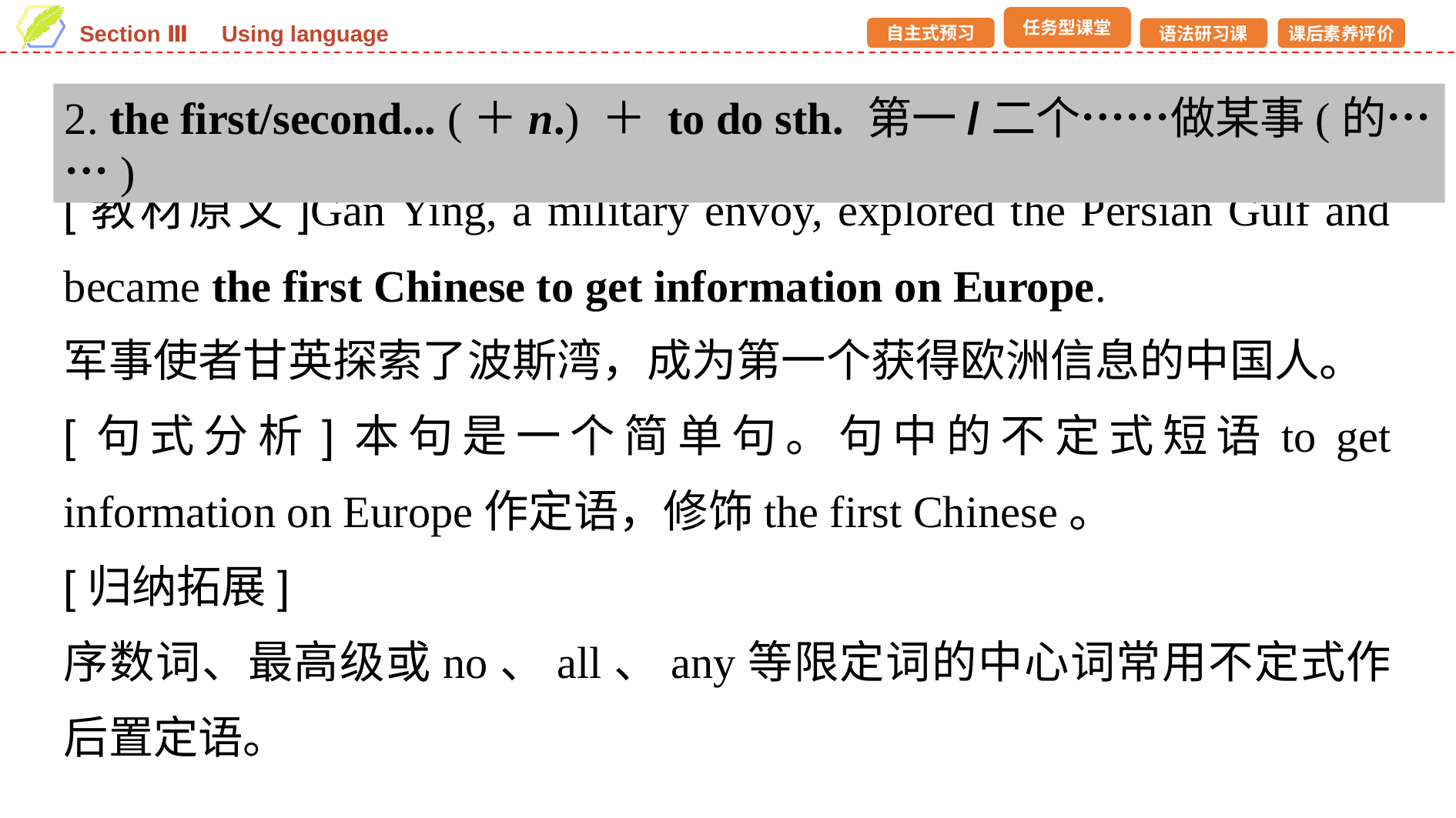

2. the first/second... (＋n.) ＋ to do sth. 第一/二个……做某事(的……)
[教材原文]Gan Ying, a military envoy, explored the Persian Gulf and became the first Chinese to get information on Europe.
军事使者甘英探索了波斯湾，成为第一个获得欧洲信息的中国人。
[句式分析]本句是一个简单句。句中的不定式短语to get information on Europe作定语，修饰the first Chinese。
[归纳拓展]
序数词、最高级或no、all、any等限定词的中心词常用不定式作后置定语。